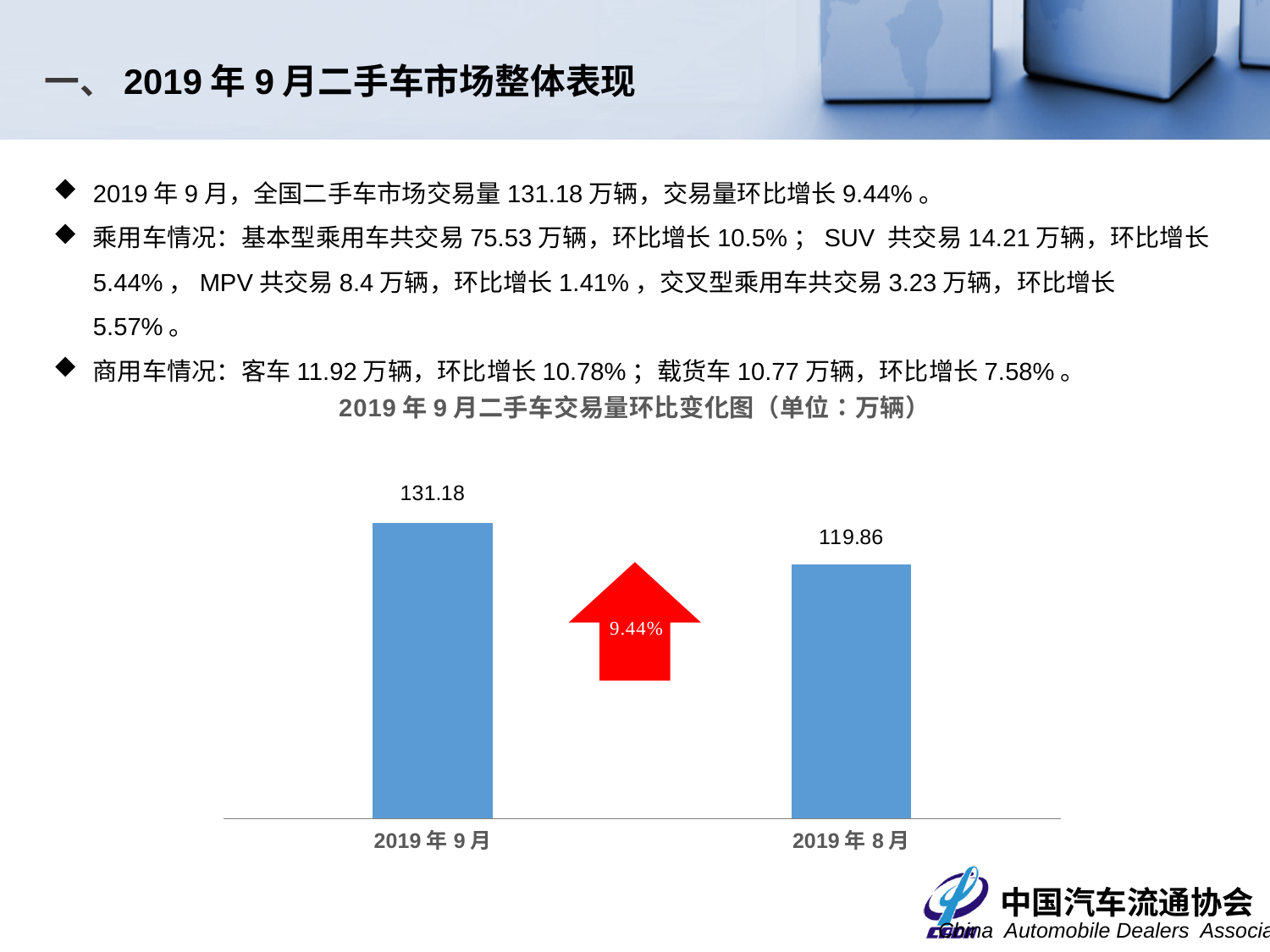

一、2019年9月二手车市场整体表现
2019年9月，全国二手车市场交易量131.18万辆，交易量环比增长9.44%。
乘用车情况：基本型乘用车共交易75.53万辆，环比增长10.5%；SUV 共交易14.21万辆，环比增长5.44%，MPV共交易8.4万辆，环比增长1.41%，交叉型乘用车共交易3.23万辆，环比增长5.57%。
商用车情况：客车11.92万辆，环比增长10.78%；载货车10.77万辆，环比增长7.58%。

### Chart: 2019年9月二手车交易量环比变化图（单位：万辆）

| Category |  |
|---|---|
| 43709 | 131.1755 |
| 43678 | 119.86 |
 7.18%
1.19%